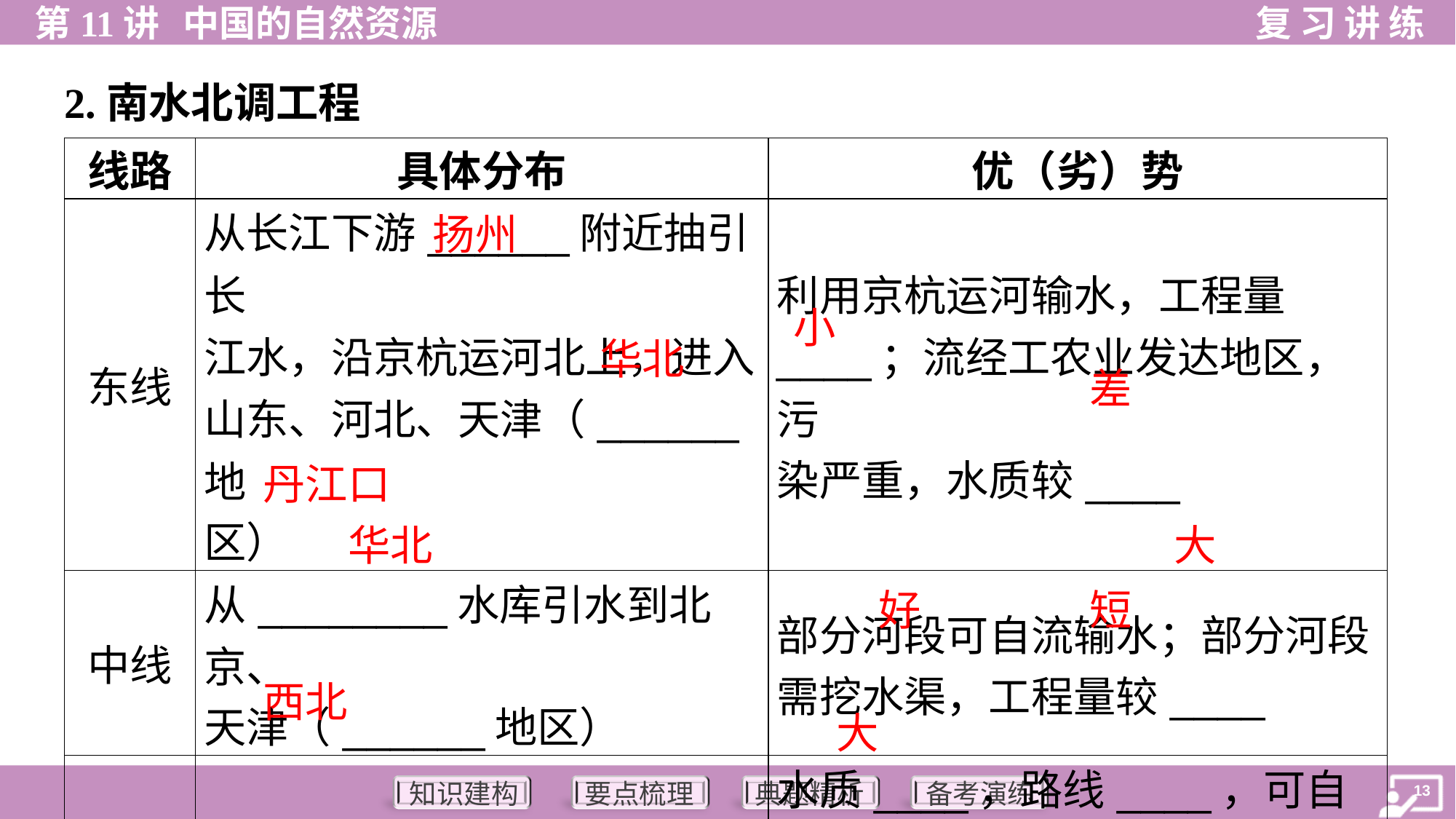

2.南水北调工程
| 线路 | 具体分布 | 优（劣）势 |
| --- | --- | --- |
| 东线 | 从长江下游\_\_\_\_\_\_附近抽引长 江水，沿京杭运河北上，进入 山东、河北、天津（\_\_\_\_\_\_地 区） | 利用京杭运河输水，工程量 \_\_\_\_；流经工农业发达地区，污 染严重，水质较\_\_\_\_ |
| 中线 | 从\_\_\_\_\_\_\_\_水库引水到北京、 天津（\_\_\_\_\_\_地区） | 部分河段可自流输水；部分河段 需挖水渠，工程量较\_\_\_\_ |
| 西线 | 从长江上游引水入黄河上游 （\_\_\_\_\_\_地区） | 水质\_\_\_\_，路线\_\_\_\_，可自流输 水。所经地区地形复杂，施工难 度\_\_\_\_ |
扬州
小
华北
差
丹江口
华北
大
好
短
西北
大